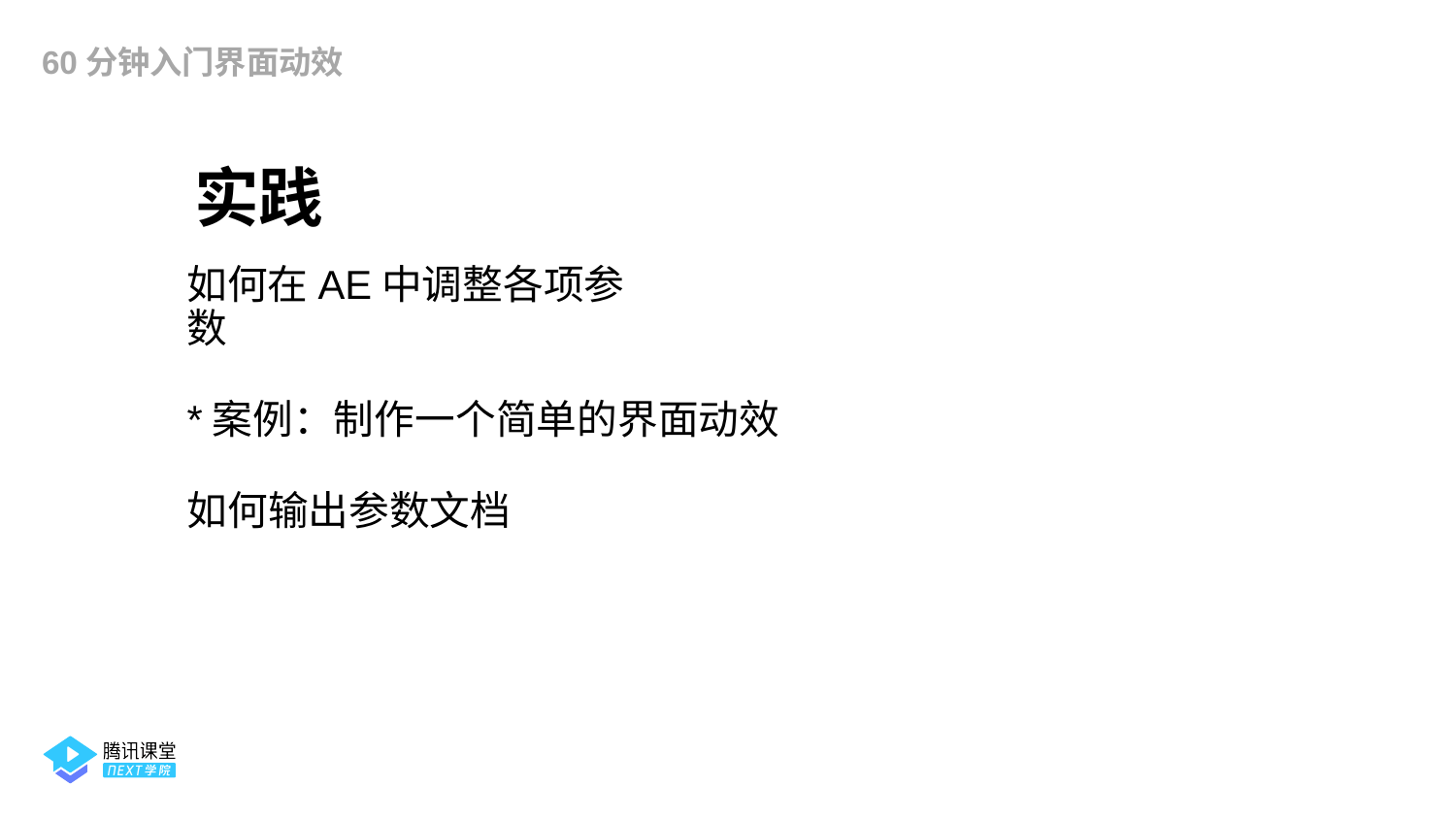

60分钟入门界面动效
实践
如何在AE中调整各项参数
*案例：制作一个简单的界面动效
如何输出参数文档